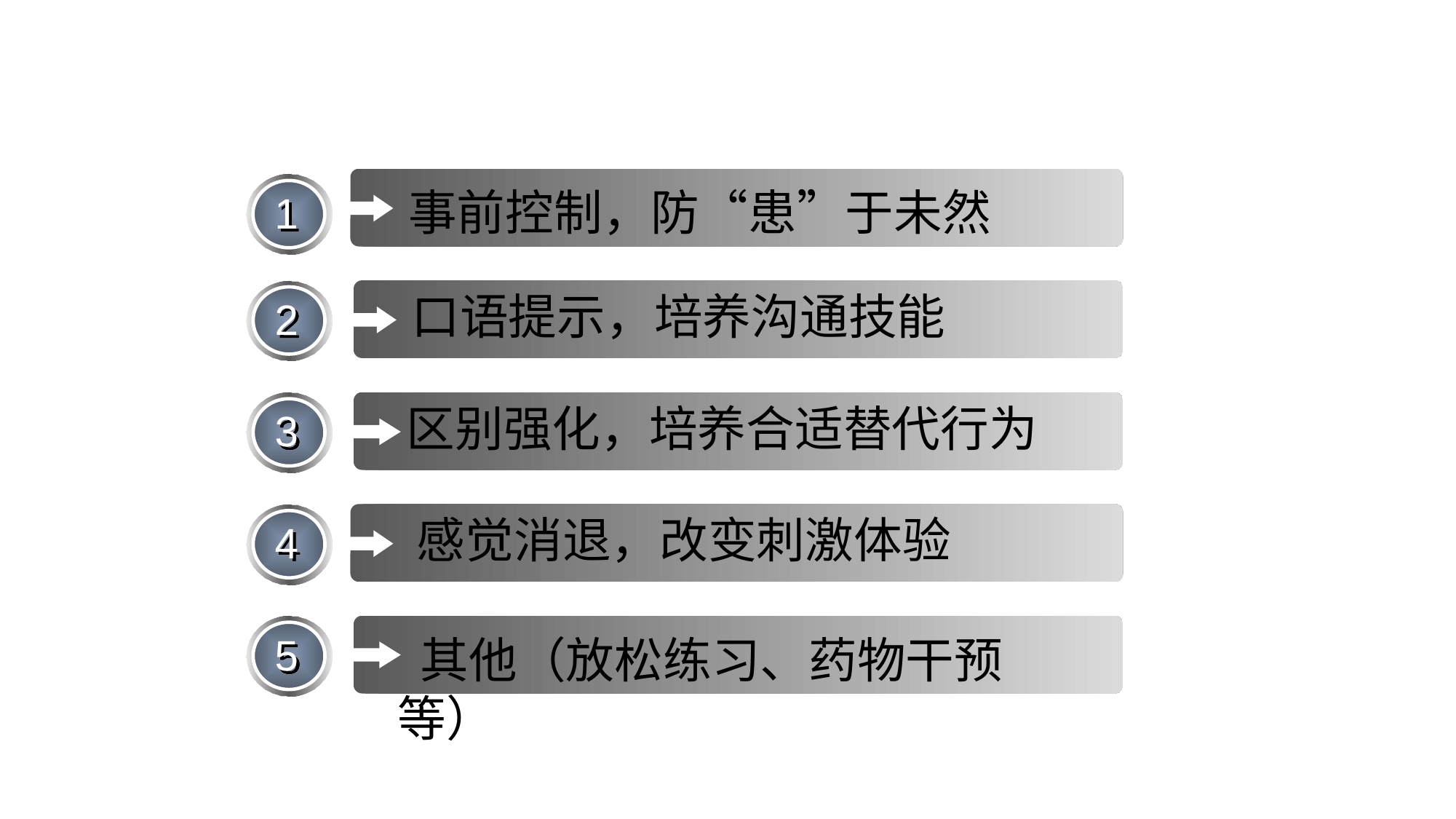

事前控制，防“患”于未然

 口语提示，培养沟通技能

区别强化，培养合适替代行为

 感觉消退，改变刺激体验

 其他（放松练习、药物干预等）

1

2

3

4

5